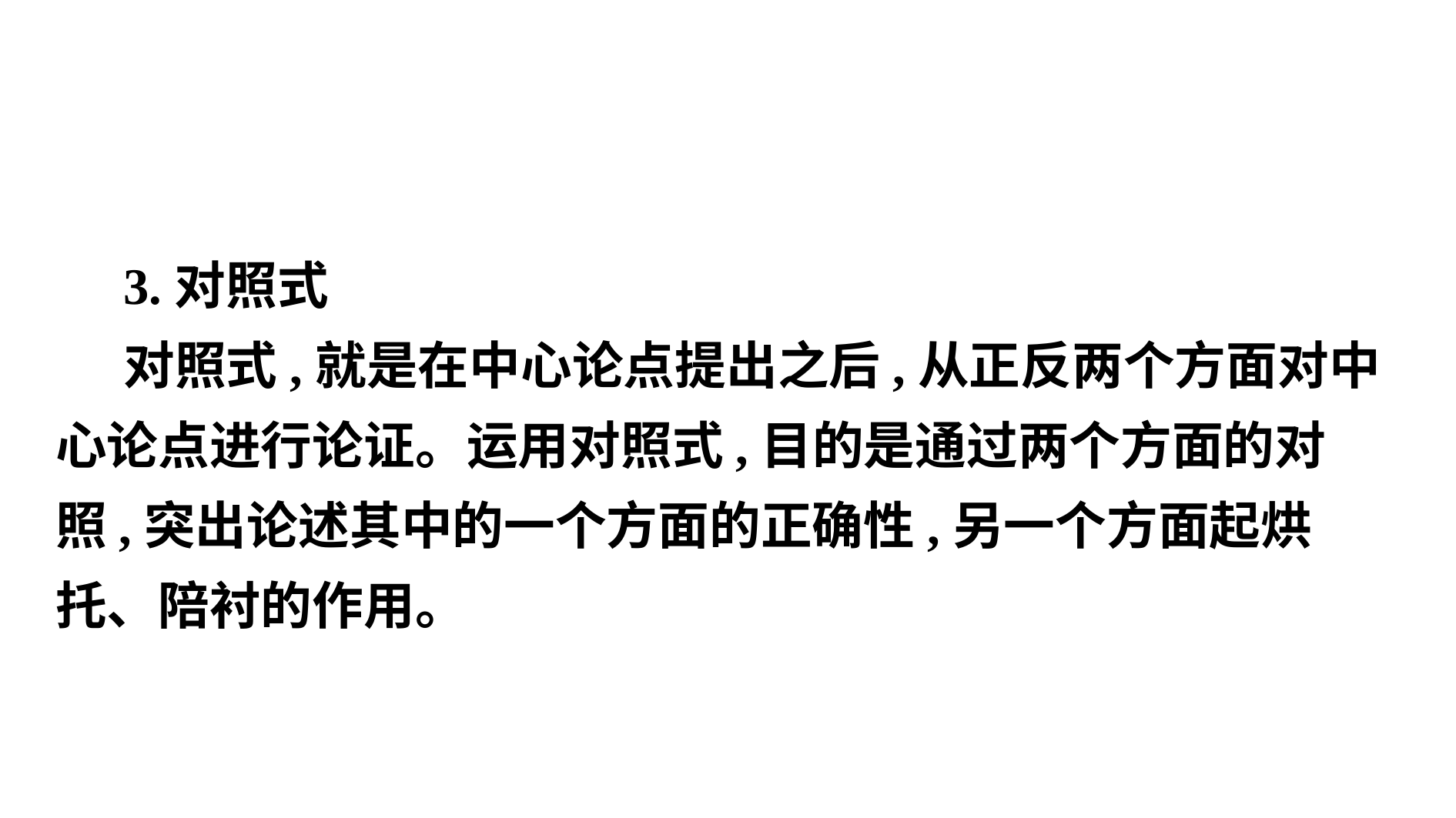

3.对照式
对照式,就是在中心论点提出之后,从正反两个方面对中心论点进行论证。运用对照式,目的是通过两个方面的对照,突出论述其中的一个方面的正确性,另一个方面起烘托、陪衬的作用。